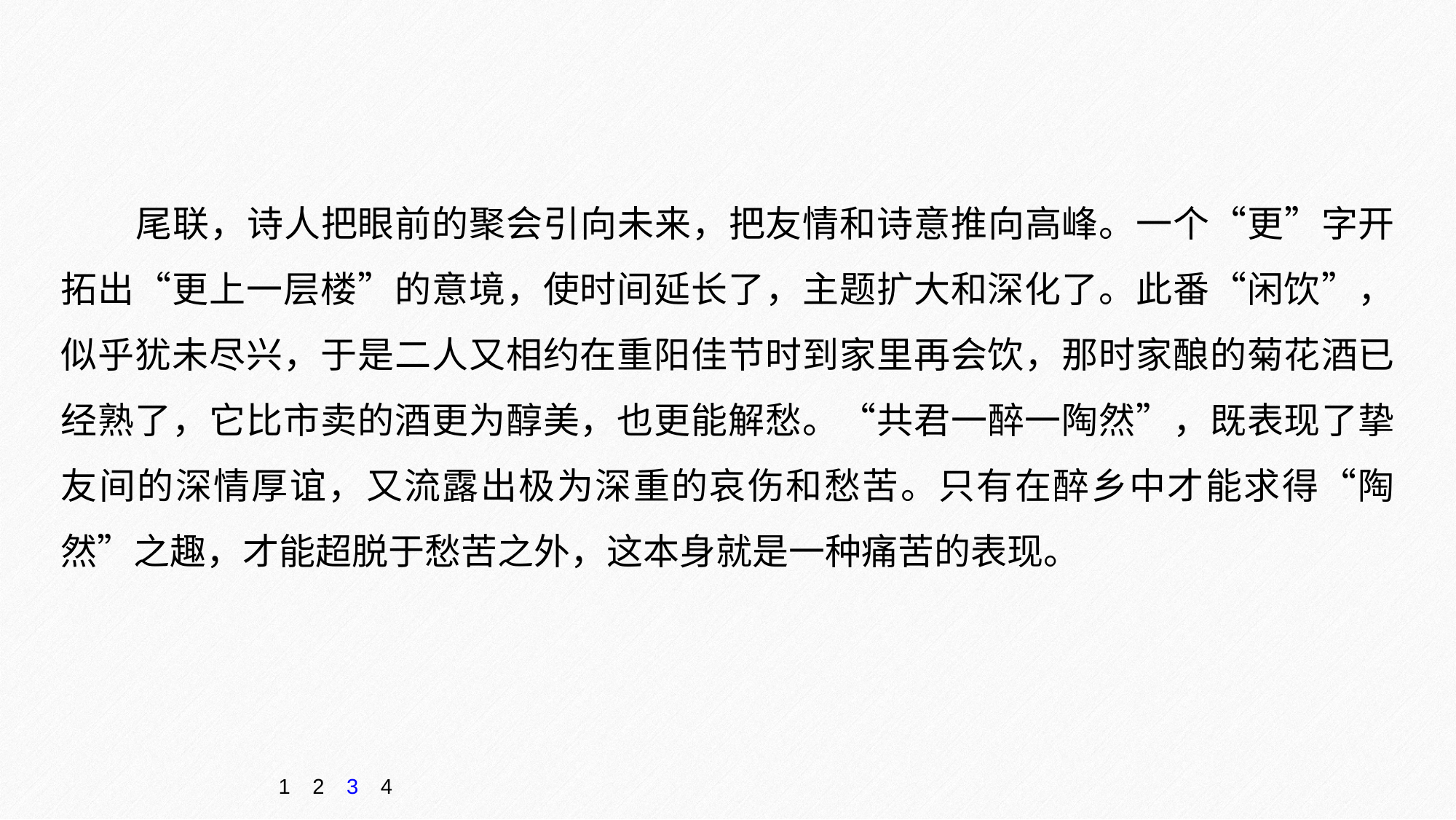

尾联，诗人把眼前的聚会引向未来，把友情和诗意推向高峰。一个“更”字开拓出“更上一层楼”的意境，使时间延长了，主题扩大和深化了。此番“闲饮”，似乎犹未尽兴，于是二人又相约在重阳佳节时到家里再会饮，那时家酿的菊花酒已经熟了，它比市卖的酒更为醇美，也更能解愁。“共君一醉一陶然”，既表现了挚友间的深情厚谊，又流露出极为深重的哀伤和愁苦。只有在醉乡中才能求得“陶然”之趣，才能超脱于愁苦之外，这本身就是一种痛苦的表现。
1
2
3
4